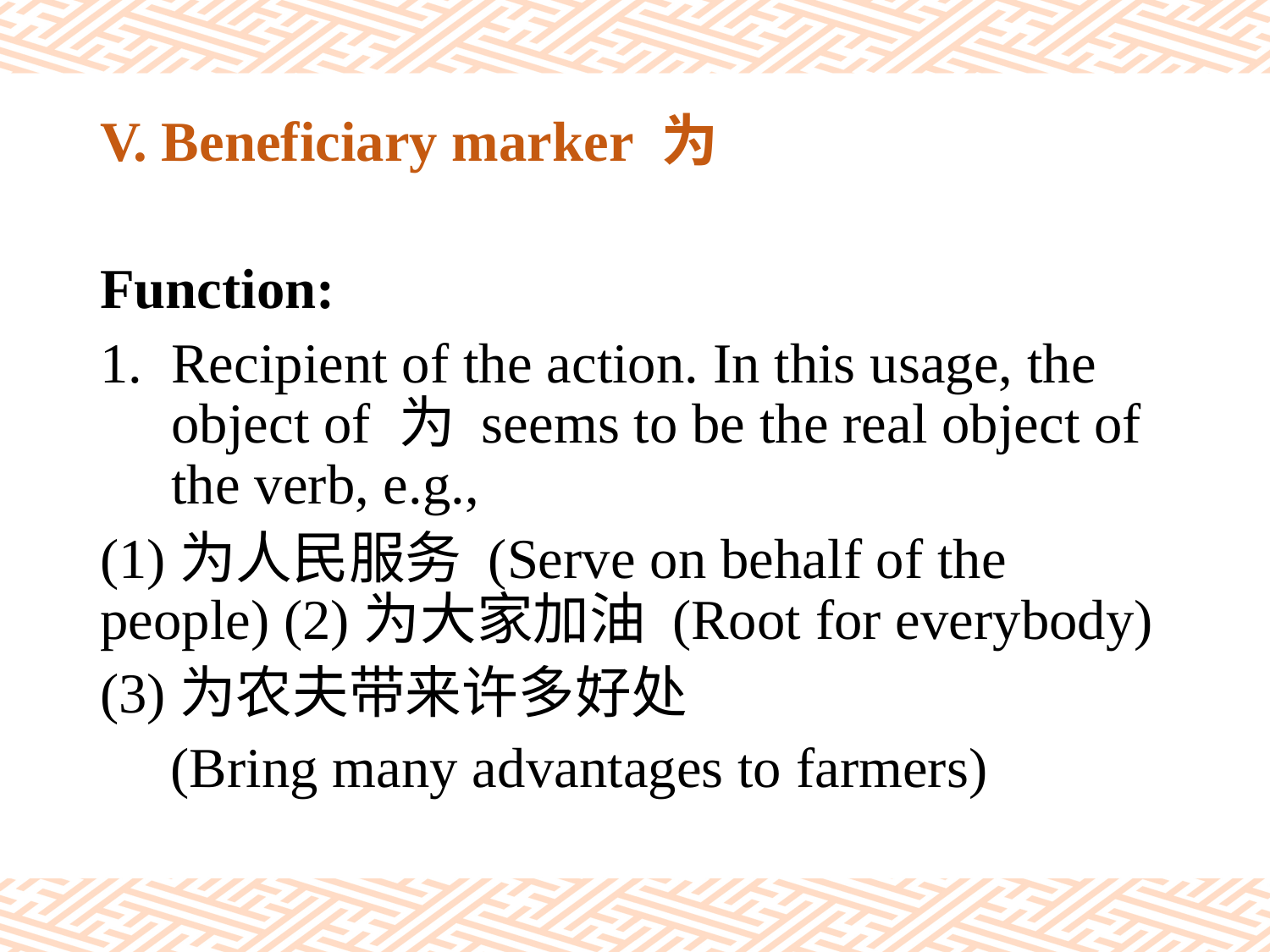

# V. Beneficiary marker 为
Function:
Recipient of the action. In this usage, the object of 为 seems to be the real object of the verb, e.g.,
(1)为人民服务 (Serve on behalf of the people) (2)为大家加油 (Root for everybody)
(3)为农夫带来许多好处
     (Bring many advantages to farmers)